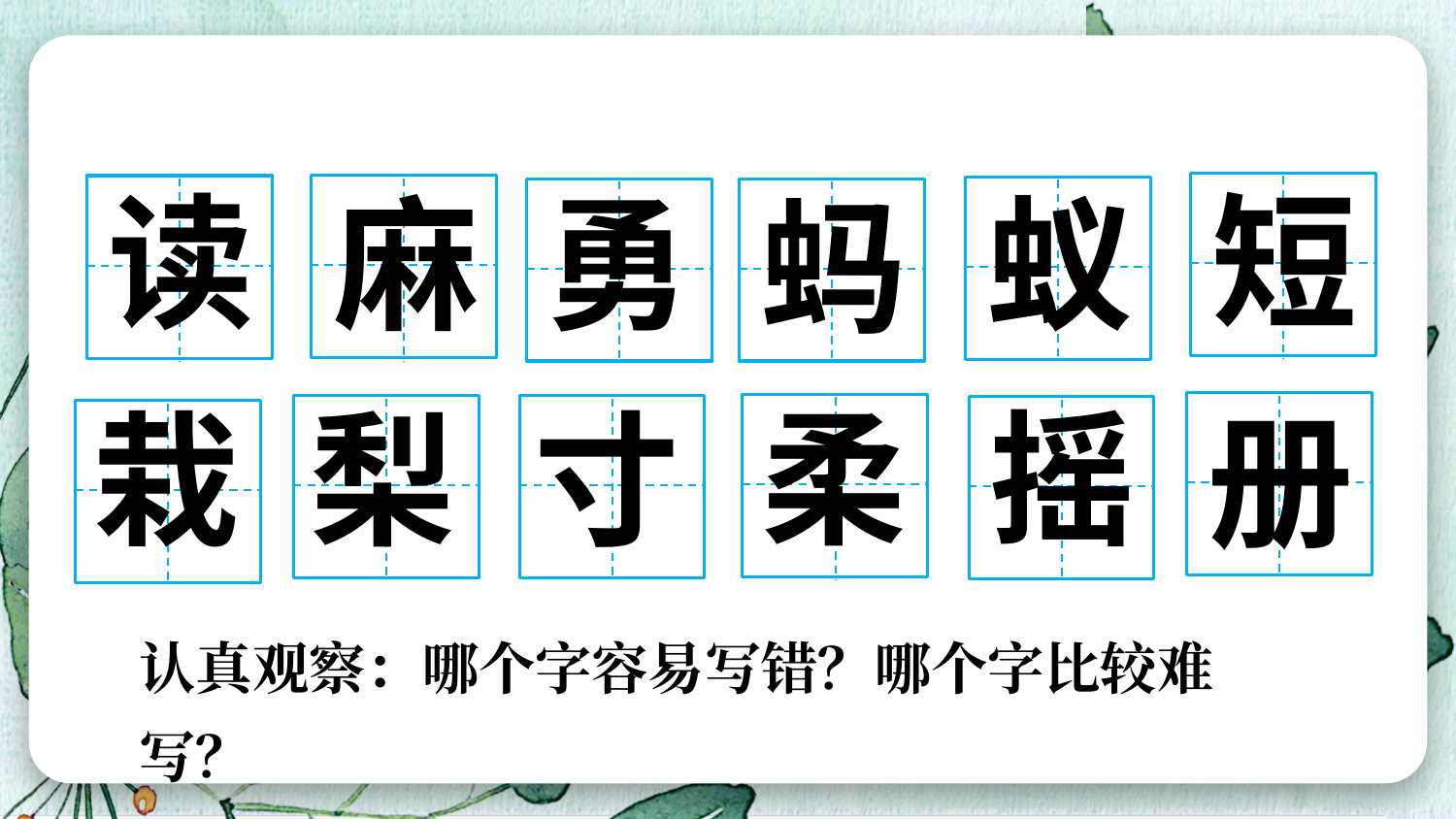

短
读
麻
蚁
勇
蚂

柔
摇
梨
栽
寸
册

认真观察：哪个字容易写错？哪个字比较难写？